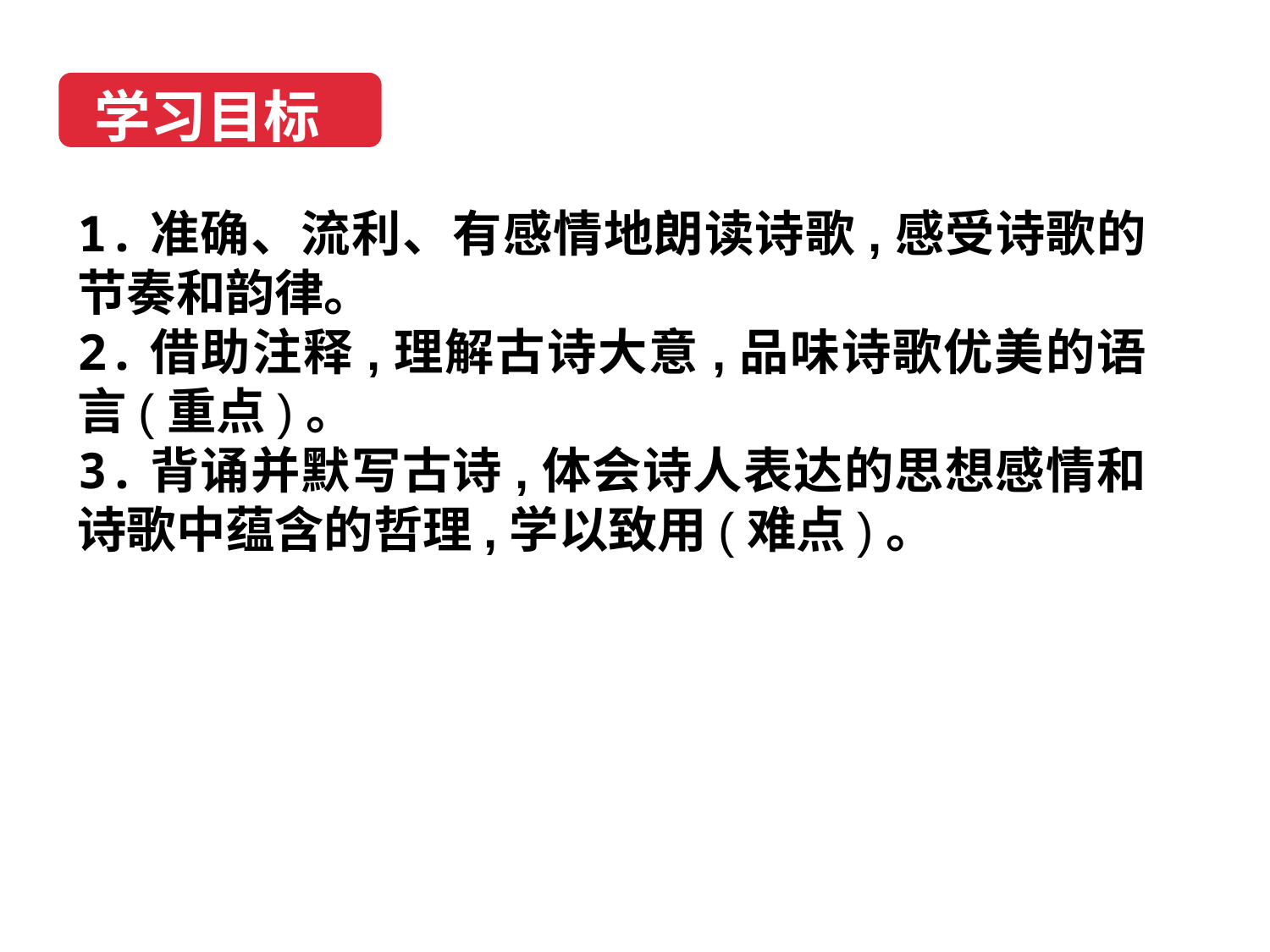

学习目标
1.准确、流利、有感情地朗读诗歌,感受诗歌的节奏和韵律。
2.借助注释,理解古诗大意,品味诗歌优美的语言(重点)。
3.背诵并默写古诗,体会诗人表达的思想感情和诗歌中蕴含的哲理,学以致用(难点)。